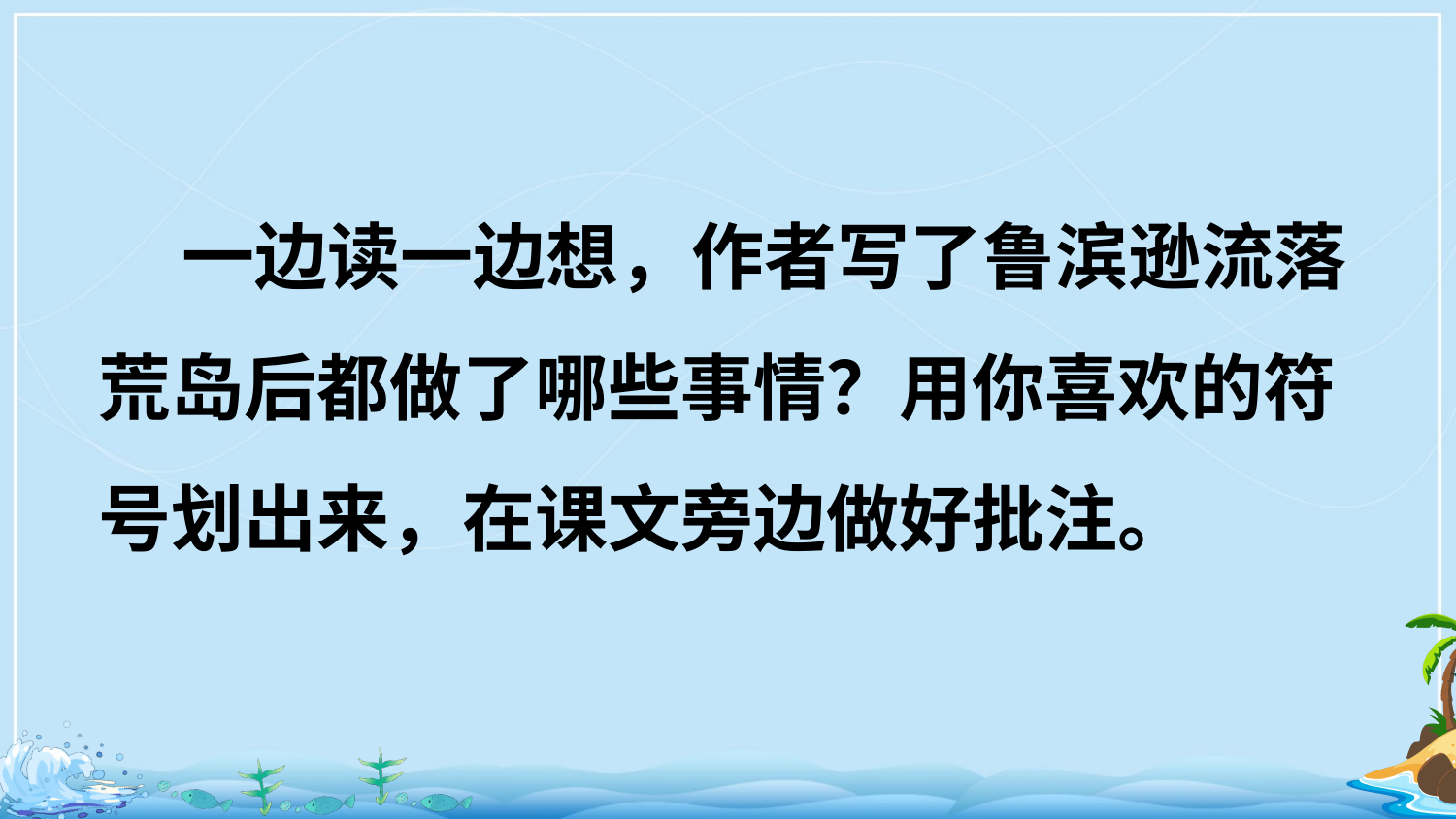

一边读一边想，作者写了鲁滨逊流落荒岛后都做了哪些事情？用你喜欢的符号划出来，在课文旁边做好批注。